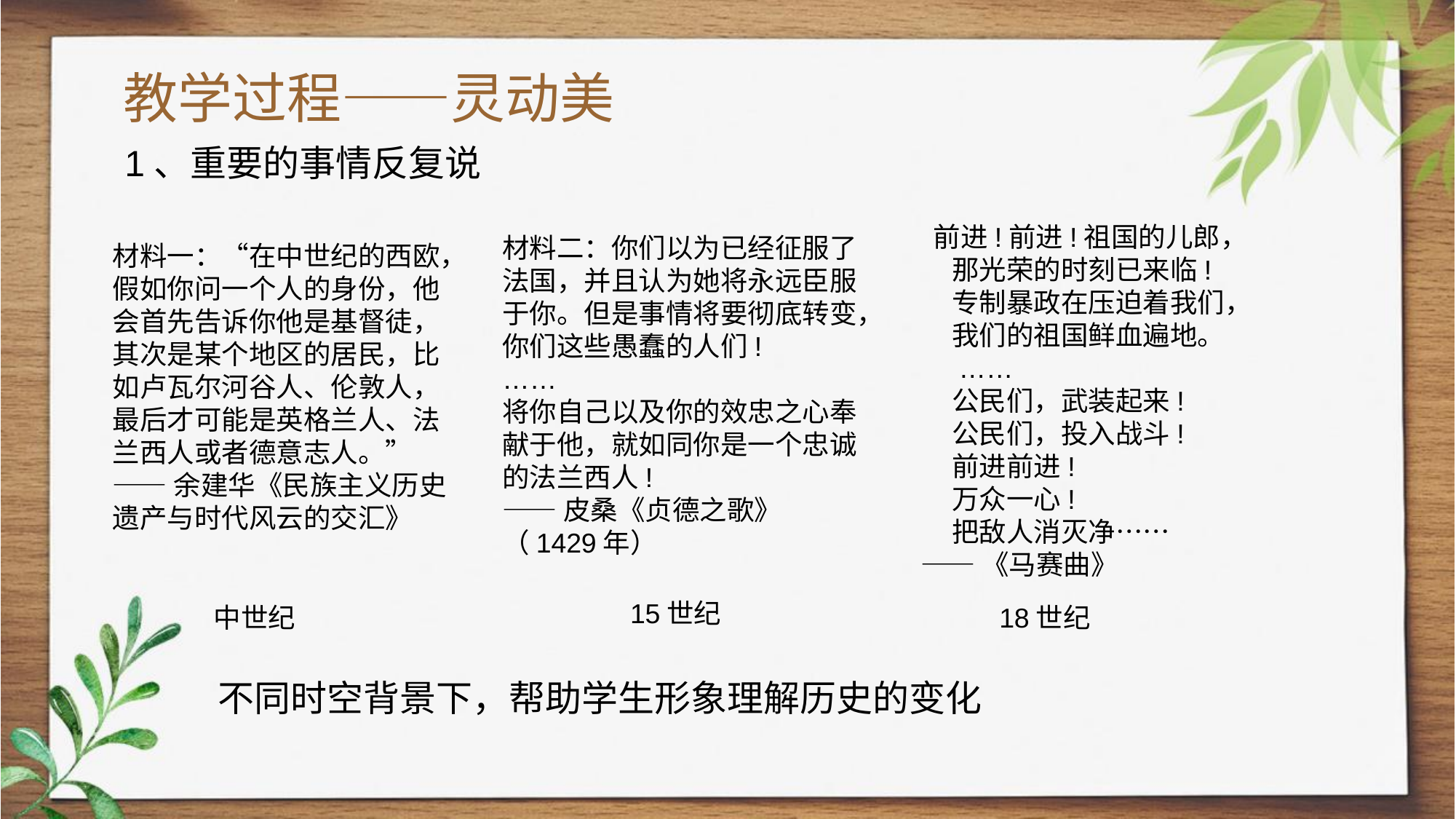

教学过程——灵动美
1、重要的事情反复说
 前进!前进!祖国的儿郎，
    那光荣的时刻已来临!
    专制暴政在压迫着我们，
    我们的祖国鲜血遍地。
     ……
    公民们，武装起来!
    公民们，投入战斗!
    前进前进!
    万众一心!
    把敌人消灭净……
——《马赛曲》
材料二：你们以为已经征服了法国，并且认为她将永远臣服于你。但是事情将要彻底转变，你们这些愚蠢的人们!
……
将你自己以及你的效忠之心奉献于他，就如同你是一个忠诚的法兰西人!
——皮桑《贞德之歌》（1429年）
材料一：“在中世纪的西欧，假如你问一个人的身份，他会首先告诉你他是基督徒，其次是某个地区的居民，比如卢瓦尔河谷人、伦敦人，最后才可能是英格兰人、法兰西人或者德意志人。”
——余建华《民族主义历史遗产与时代风云的交汇》
15世纪
18世纪
中世纪
不同时空背景下，帮助学生形象理解历史的变化